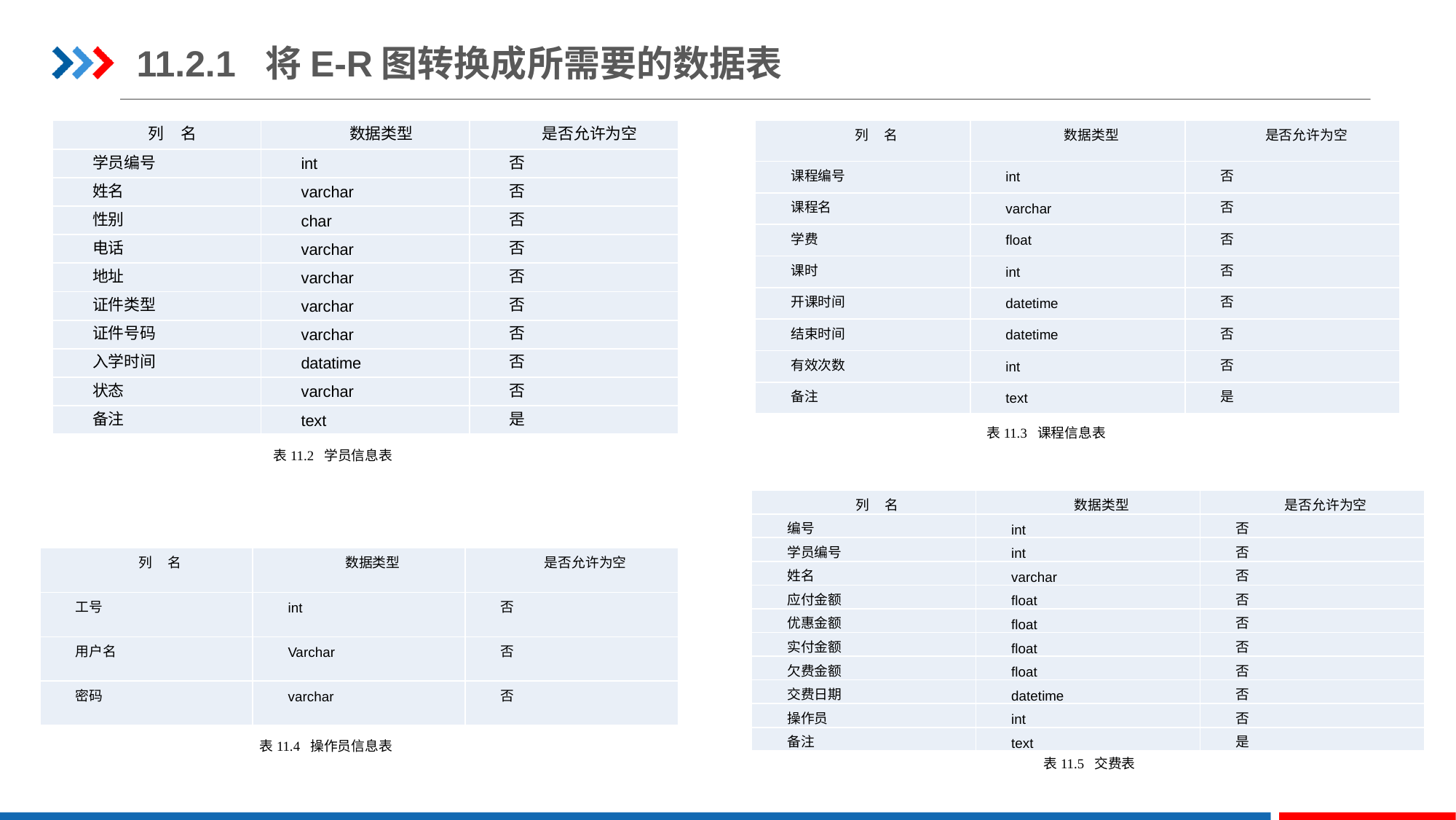

11.2.1  将E-R图转换成所需要的数据表
| 列 名 | 数据类型 | 是否允许为空 |
| --- | --- | --- |
| 学员编号 | int | 否 |
| 姓名 | varchar | 否 |
| 性别 | char | 否 |
| 电话 | varchar | 否 |
| 地址 | varchar | 否 |
| 证件类型 | varchar | 否 |
| 证件号码 | varchar | 否 |
| 入学时间 | datatime | 否 |
| 状态 | varchar | 否 |
| 备注 | text | 是 |
| 列 名 | 数据类型 | 是否允许为空 |
| --- | --- | --- |
| 课程编号 | int | 否 |
| 课程名 | varchar | 否 |
| 学费 | float | 否 |
| 课时 | int | 否 |
| 开课时间 | datetime | 否 |
| 结束时间 | datetime | 否 |
| 有效次数 | int | 否 |
| 备注 | text | 是 |
表11.3  课程信息表
表11.2  学员信息表
| 列 名 | 数据类型 | 是否允许为空 |
| --- | --- | --- |
| 编号 | int | 否 |
| 学员编号 | int | 否 |
| 姓名 | varchar | 否 |
| 应付金额 | float | 否 |
| 优惠金额 | float | 否 |
| 实付金额 | float | 否 |
| 欠费金额 | float | 否 |
| 交费日期 | datetime | 否 |
| 操作员 | int | 否 |
| 备注 | text | 是 |
| 列 名 | 数据类型 | 是否允许为空 |
| --- | --- | --- |
| 工号 | int | 否 |
| 用户名 | Varchar | 否 |
| 密码 | varchar | 否 |
表11.4  操作员信息表
表11.5  交费表